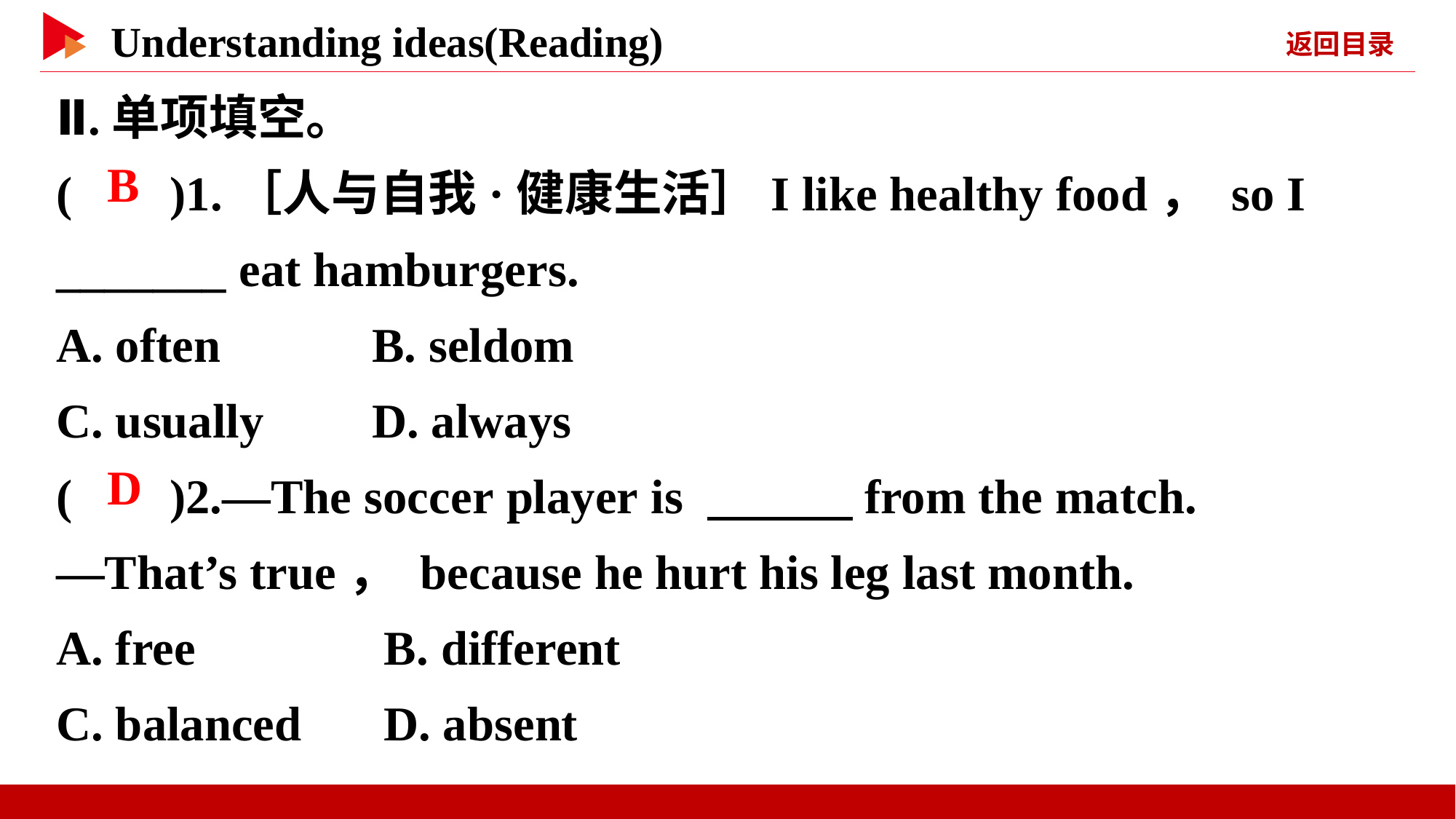

Ⅱ.单项填空。
(        )1.［人与自我·健康生活］I like healthy food， so I _______ eat hamburgers.
A. often	        B. seldom
C. usually	        D. always
(        )2.—The soccer player is 　　　from the match.
—That’s true， because he hurt his leg last month.
A. free	         B. different
C. balanced	D. absent
   B
   D